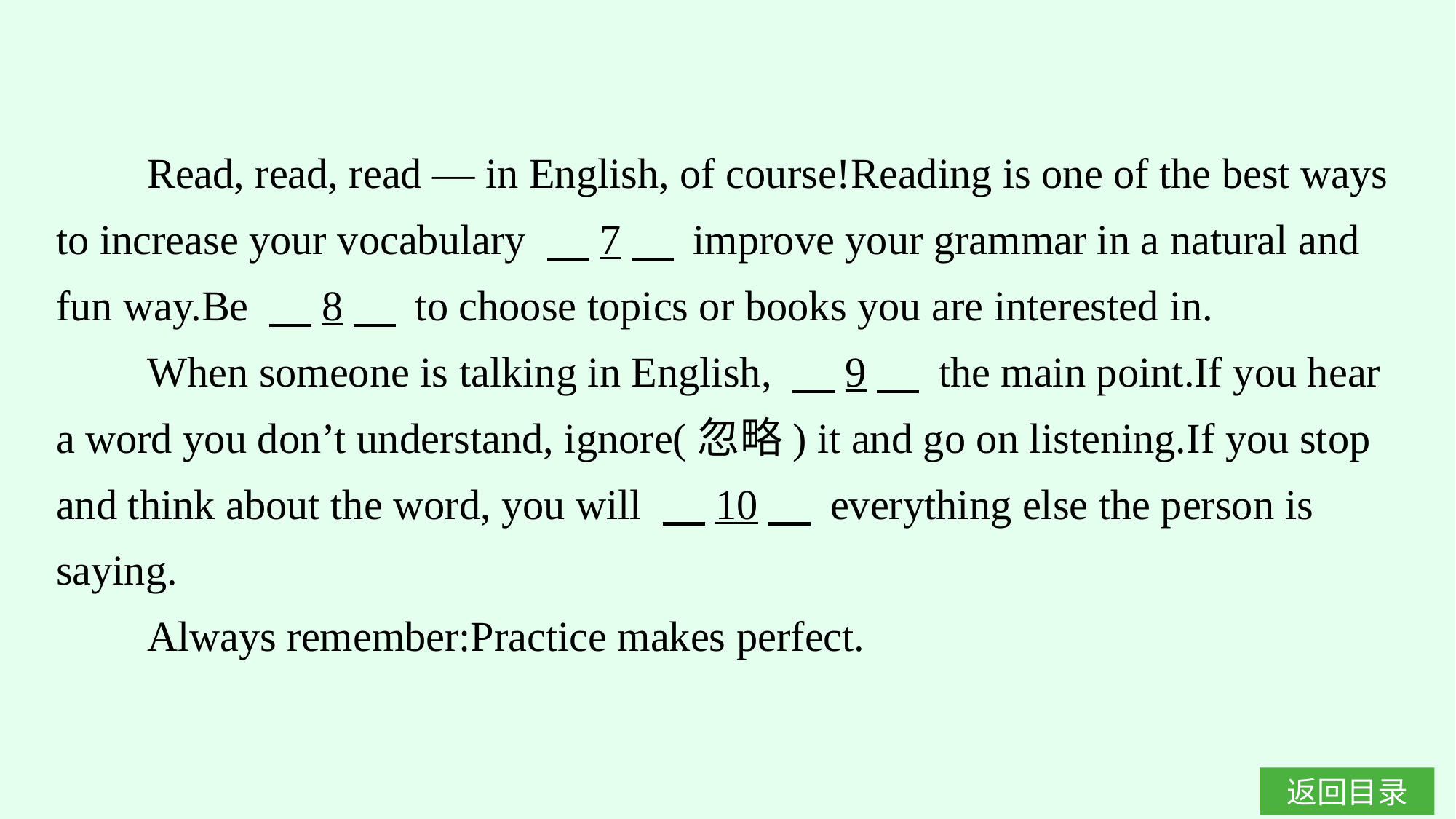

Read, read, read — in English, of course!Reading is one of the best ways to increase your vocabulary 　7　 improve your grammar in a natural and fun way.Be 　8　 to choose topics or books you are interested in.
When someone is talking in English, 　9　 the main point.If you hear a word you don’t understand, ignore(忽略) it and go on listening.If you stop and think about the word, you will 　10　 everything else the person is saying.
Always remember:Practice makes perfect.